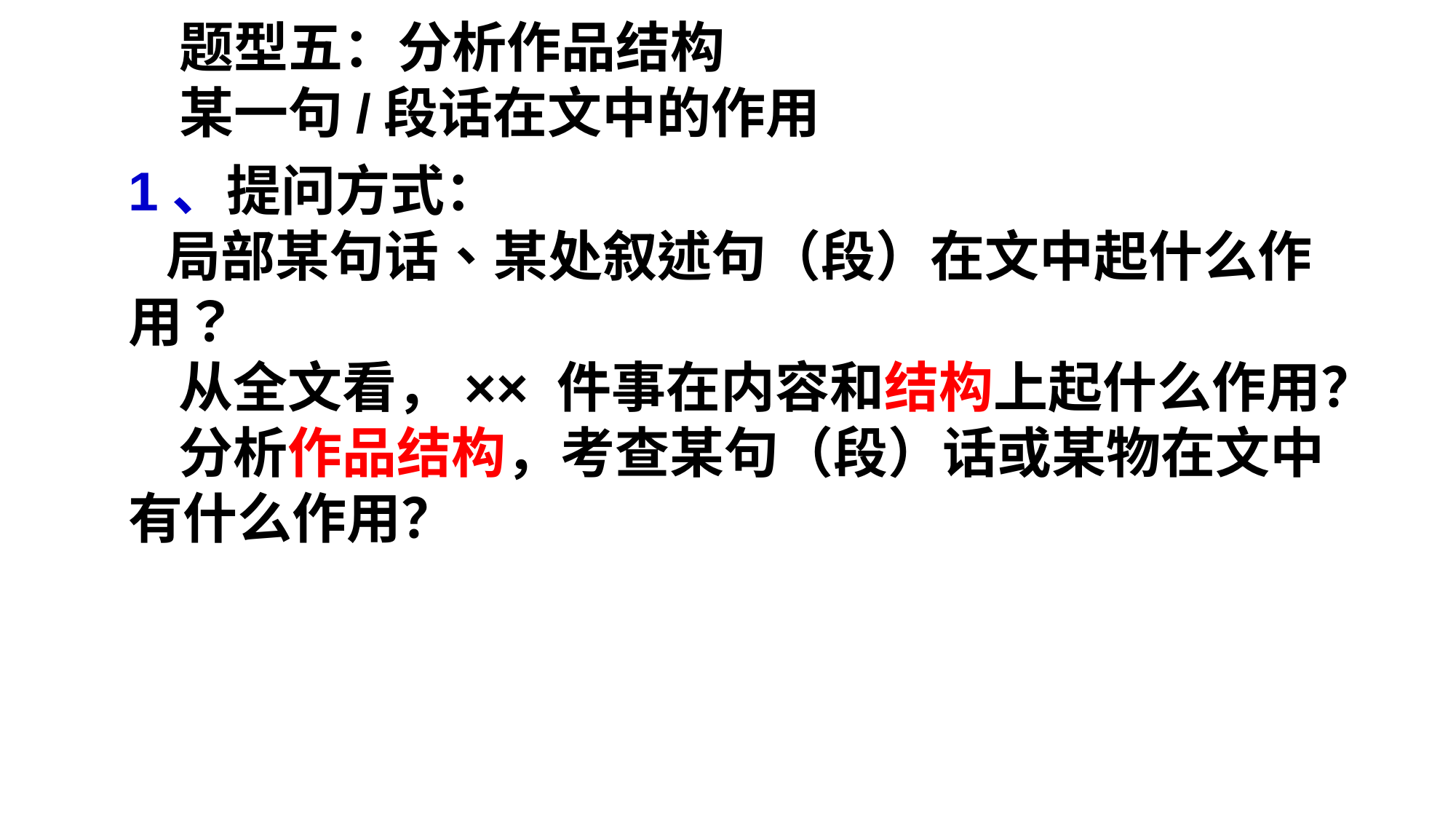

题型五：分析作品结构
某一句/段话在文中的作用
1、提问方式：
  局部某句话、某处叙述句（段）在文中起什么作用？
   从全文看，×× 件事在内容和结构上起什么作用？
   分析作品结构，考查某句（段）话或某物在文中有什么作用？

15